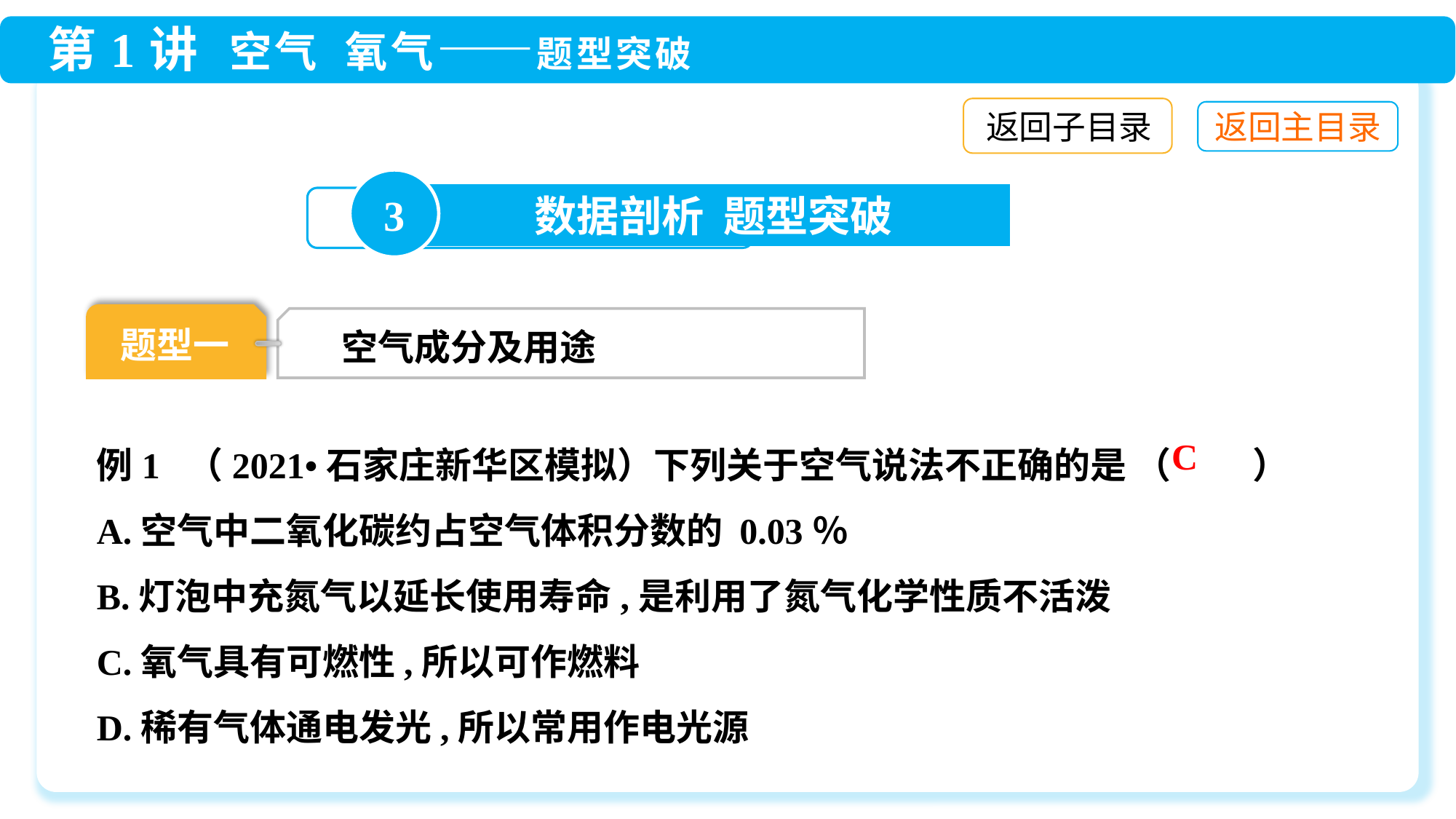

返回子目录

3
数据剖析  题型突破

题型一
空气成分及用途

例1  （2021•石家庄新华区模拟）下列关于空气说法不正确的是 （ 　　）
A.空气中二氧化碳约占空气体积分数的 0.03％
B.灯泡中充氮气以延长使用寿命,是利用了氮气化学性质不活泼
C.氧气具有可燃性,所以可作燃料
D.稀有气体通电发光,所以常用作电光源
C